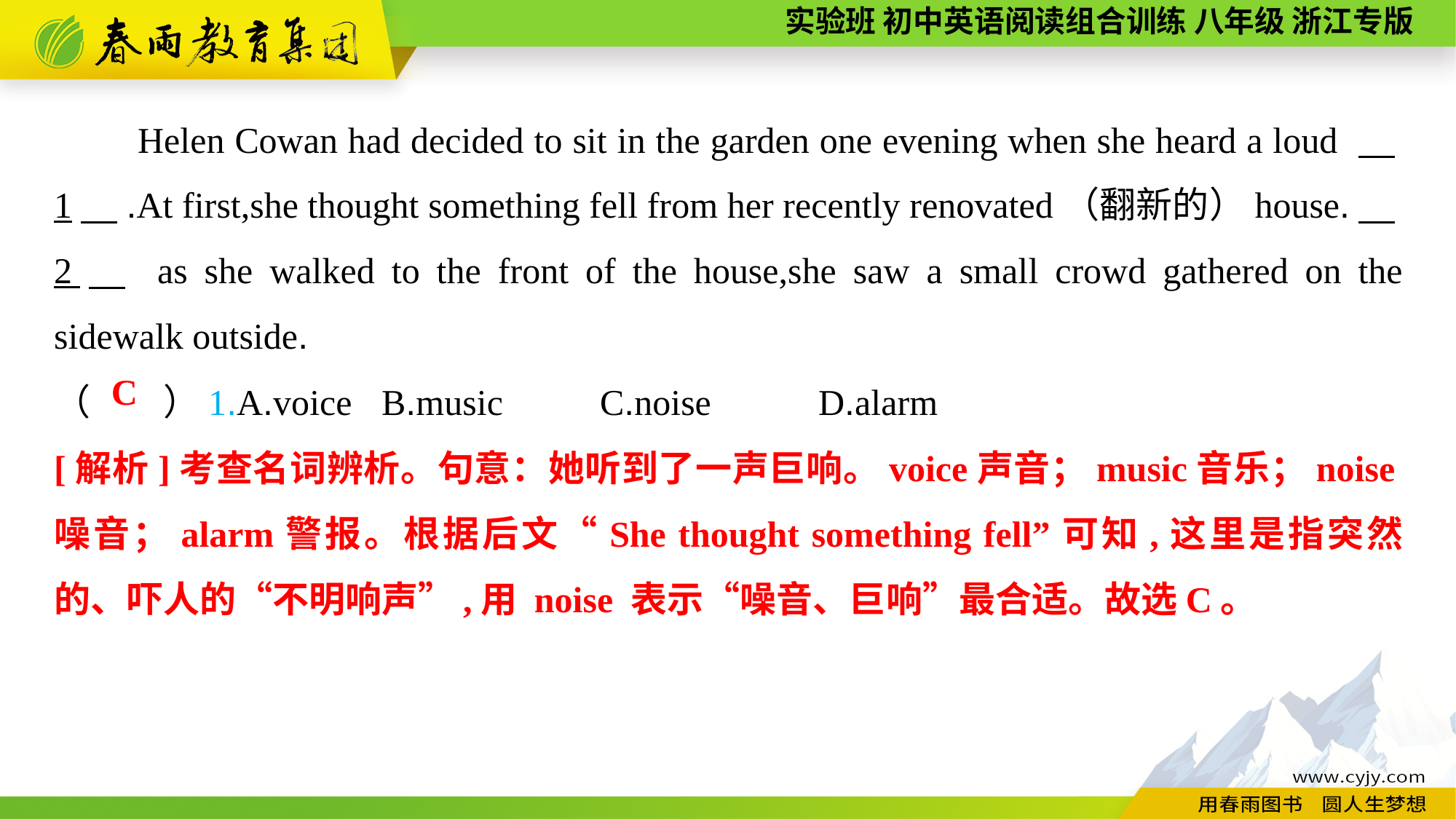

Helen Cowan had decided to sit in the garden one evening when she heard a loud 　1　.At first,she thought something fell from her recently renovated（翻新的）house.　2　 as she walked to the front of the house,she saw a small crowd gathered on the sidewalk outside.
（　　）1.A.voice	B.music	C.noise	D.alarm
C
[解析]考查名词辨析。句意：她听到了一声巨响。voice声音；music音乐；noise噪音；alarm警报。根据后文“She thought something fell”可知,这里是指突然的、吓人的“不明响声”,用 noise 表示“噪音、巨响”最合适。故选C。